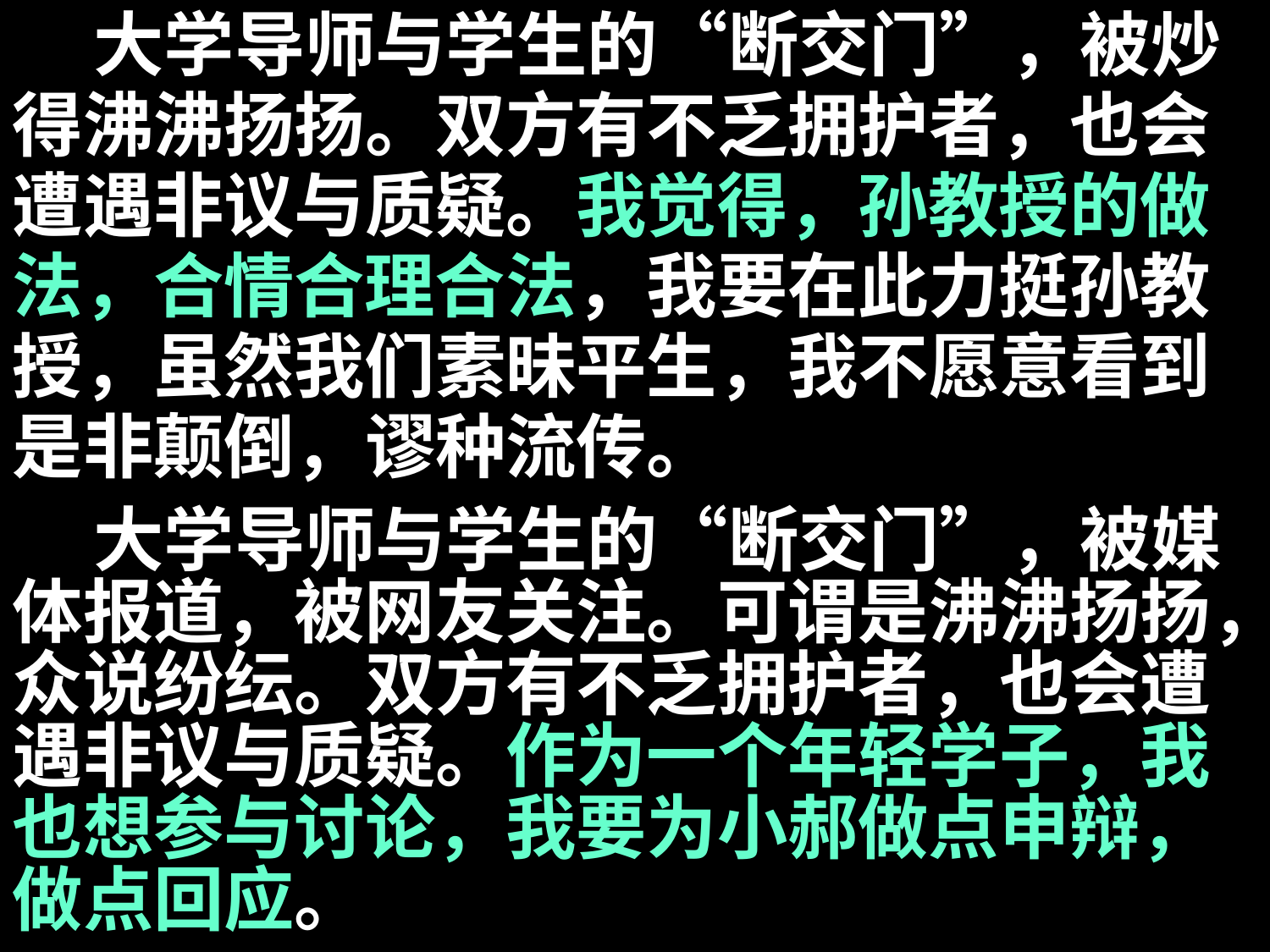

大学导师与学生的“断交门”，被炒得沸沸扬扬。双方有不乏拥护者，也会遭遇非议与质疑。我觉得，孙教授的做法，合情合理合法，我要在此力挺孙教授，虽然我们素昧平生，我不愿意看到是非颠倒，谬种流传。
    大学导师与学生的“断交门”，被媒体报道，被网友关注。可谓是沸沸扬扬，众说纷纭。双方有不乏拥护者，也会遭遇非议与质疑。作为一个年轻学子，我也想参与讨论，我要为小郝做点申辩，做点回应。